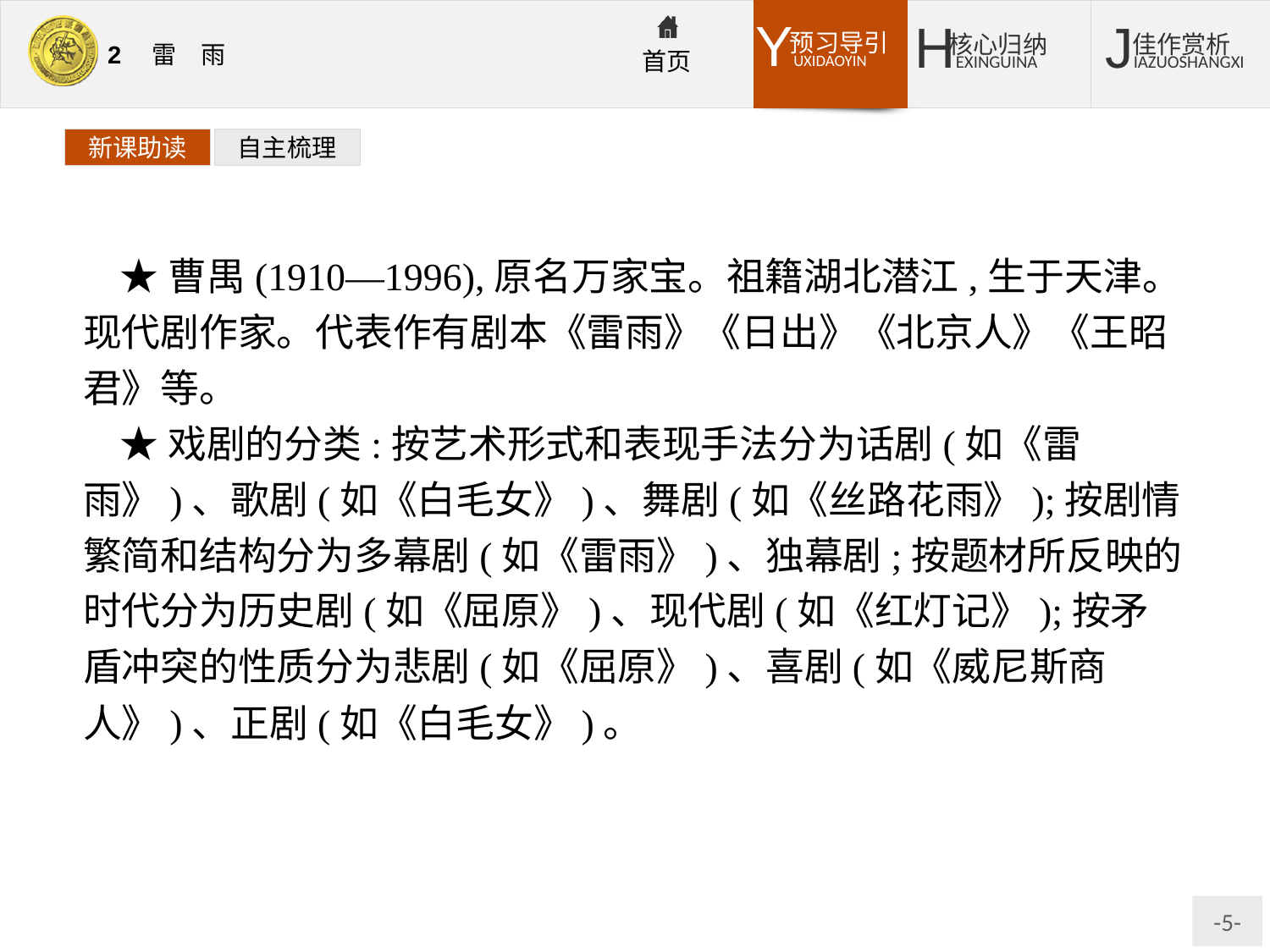

新课助读
自主梳理
★曹禺(1910—1996),原名万家宝。祖籍湖北潜江,生于天津。现代剧作家。代表作有剧本《雷雨》《日出》《北京人》《王昭君》等。
★戏剧的分类:按艺术形式和表现手法分为话剧(如《雷雨》)、歌剧(如《白毛女》)、舞剧(如《丝路花雨》);按剧情繁简和结构分为多幕剧(如《雷雨》)、独幕剧;按题材所反映的时代分为历史剧(如《屈原》)、现代剧(如《红灯记》);按矛盾冲突的性质分为悲剧(如《屈原》)、喜剧(如《威尼斯商人》)、正剧(如《白毛女》)。